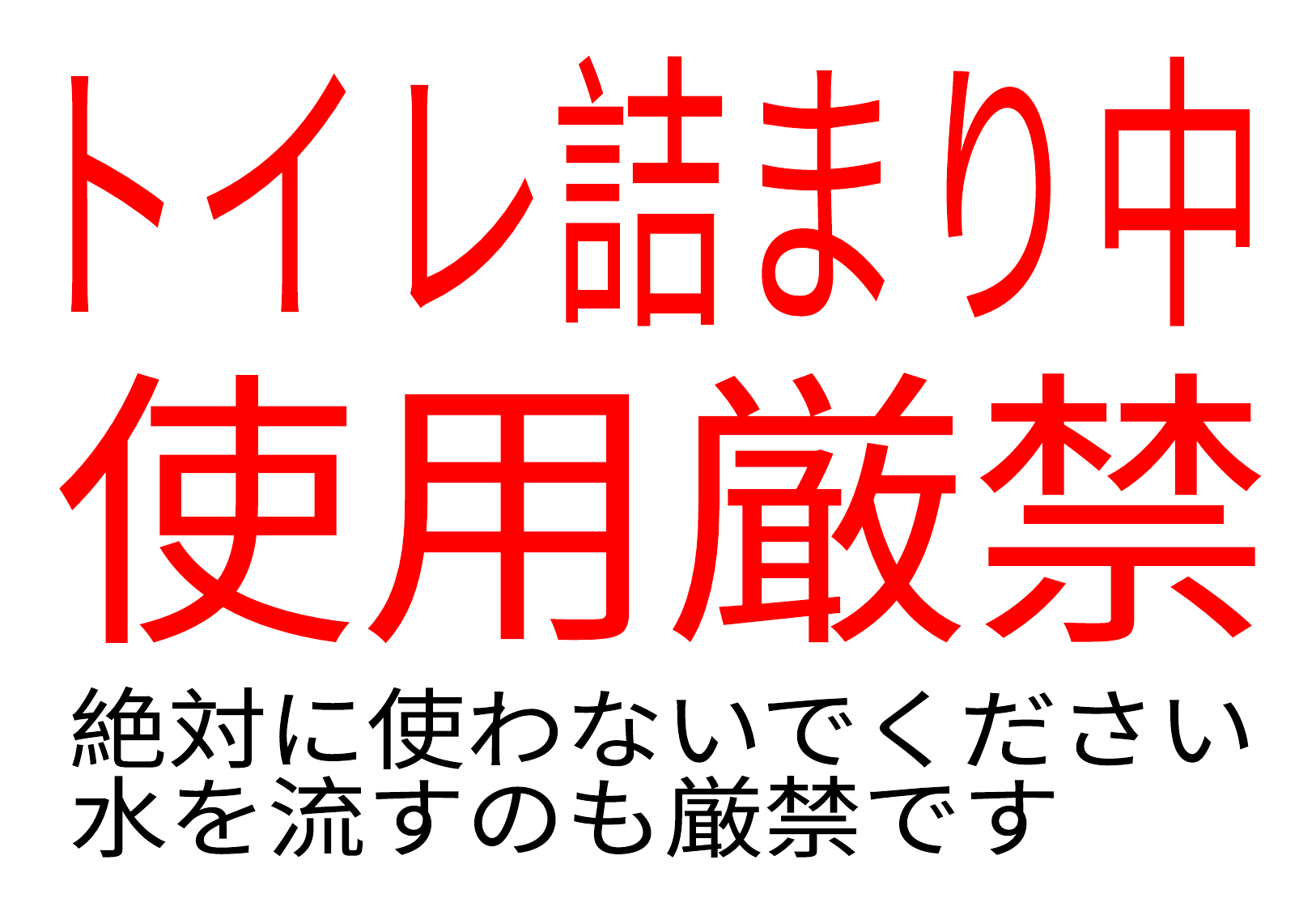

トイレ詰まり中
使用厳禁
絶対に使わないでください
水を流すのも厳禁です